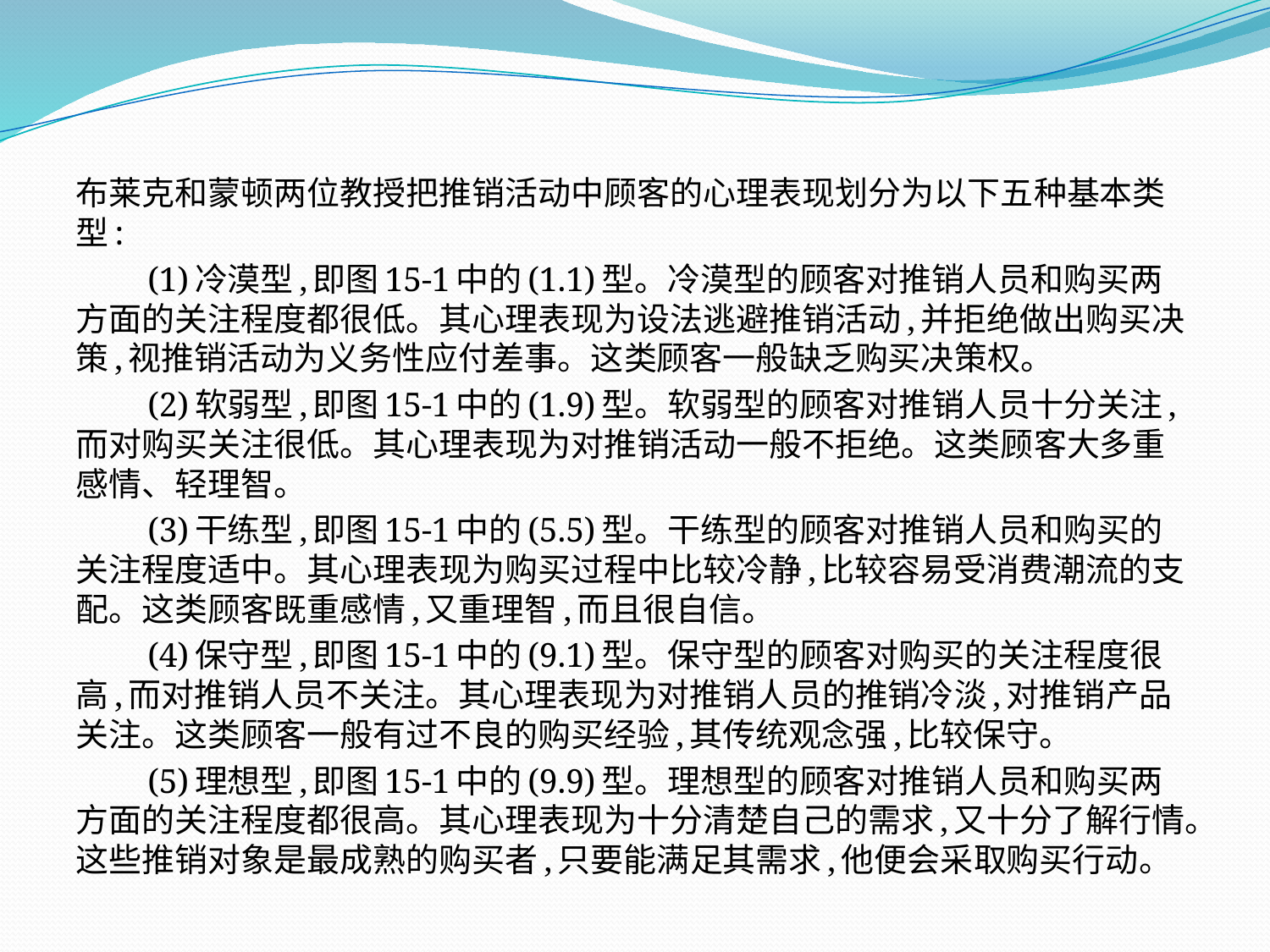

布莱克和蒙顿两位教授把推销活动中顾客的心理表现划分为以下五种基本类型:
　　(1)冷漠型,即图15-1中的(1.1)型。冷漠型的顾客对推销人员和购买两方面的关注程度都很低。其心理表现为设法逃避推销活动,并拒绝做出购买决策,视推销活动为义务性应付差事。这类顾客一般缺乏购买决策权。
　　(2)软弱型,即图15-1中的(1.9)型。软弱型的顾客对推销人员十分关注,而对购买关注很低。其心理表现为对推销活动一般不拒绝。这类顾客大多重感情、轻理智。
　　(3)干练型,即图15-1中的(5.5)型。干练型的顾客对推销人员和购买的关注程度适中。其心理表现为购买过程中比较冷静,比较容易受消费潮流的支配。这类顾客既重感情,又重理智,而且很自信。
　　(4)保守型,即图15-1中的(9.1)型。保守型的顾客对购买的关注程度很高,而对推销人员不关注。其心理表现为对推销人员的推销冷淡,对推销产品关注。这类顾客一般有过不良的购买经验,其传统观念强,比较保守。
　　(5)理想型,即图15-1中的(9.9)型。理想型的顾客对推销人员和购买两方面的关注程度都很高。其心理表现为十分清楚自己的需求,又十分了解行情。这些推销对象是最成熟的购买者,只要能满足其需求,他便会采取购买行动。